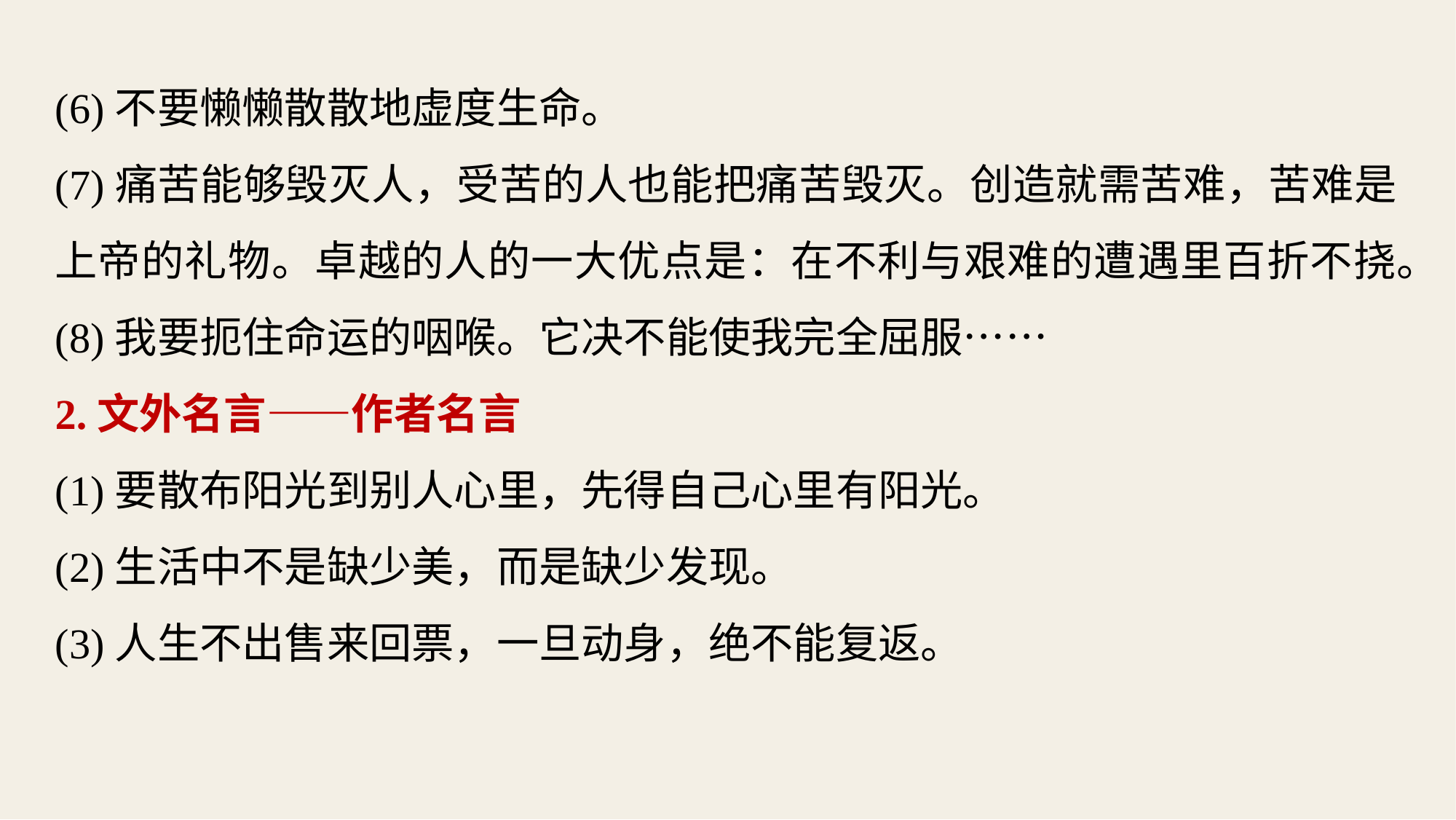

(6)不要懒懒散散地虚度生命。
(7)痛苦能够毁灭人，受苦的人也能把痛苦毁灭。创造就需苦难，苦难是上帝的礼物。卓越的人的一大优点是：在不利与艰难的遭遇里百折不挠。
(8)我要扼住命运的咽喉。它决不能使我完全屈服……
2.文外名言——作者名言
(1)要散布阳光到别人心里，先得自己心里有阳光。
(2)生活中不是缺少美，而是缺少发现。
(3)人生不出售来回票，一旦动身，绝不能复返。